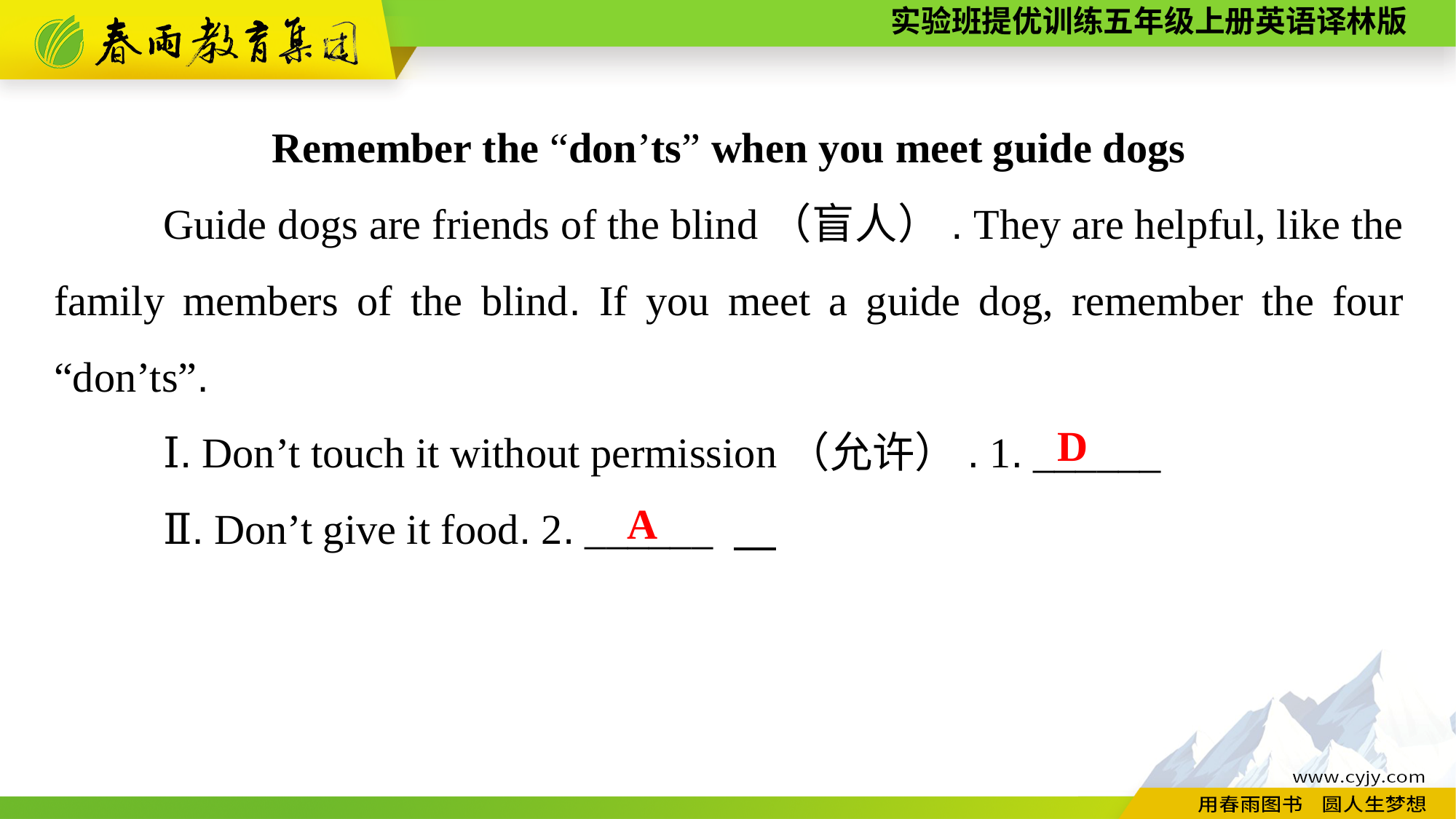

Remember the “don’ts” when you meet guide dogs
	Guide dogs are friends of the blind（盲人）. They are helpful, like the family members of the blind. If you meet a guide dog, remember the four “don’ts”.
	Ⅰ. Don’t touch it without permission（允许）. 1. ______
	Ⅱ. Don’t give it food. 2. ______
D
A